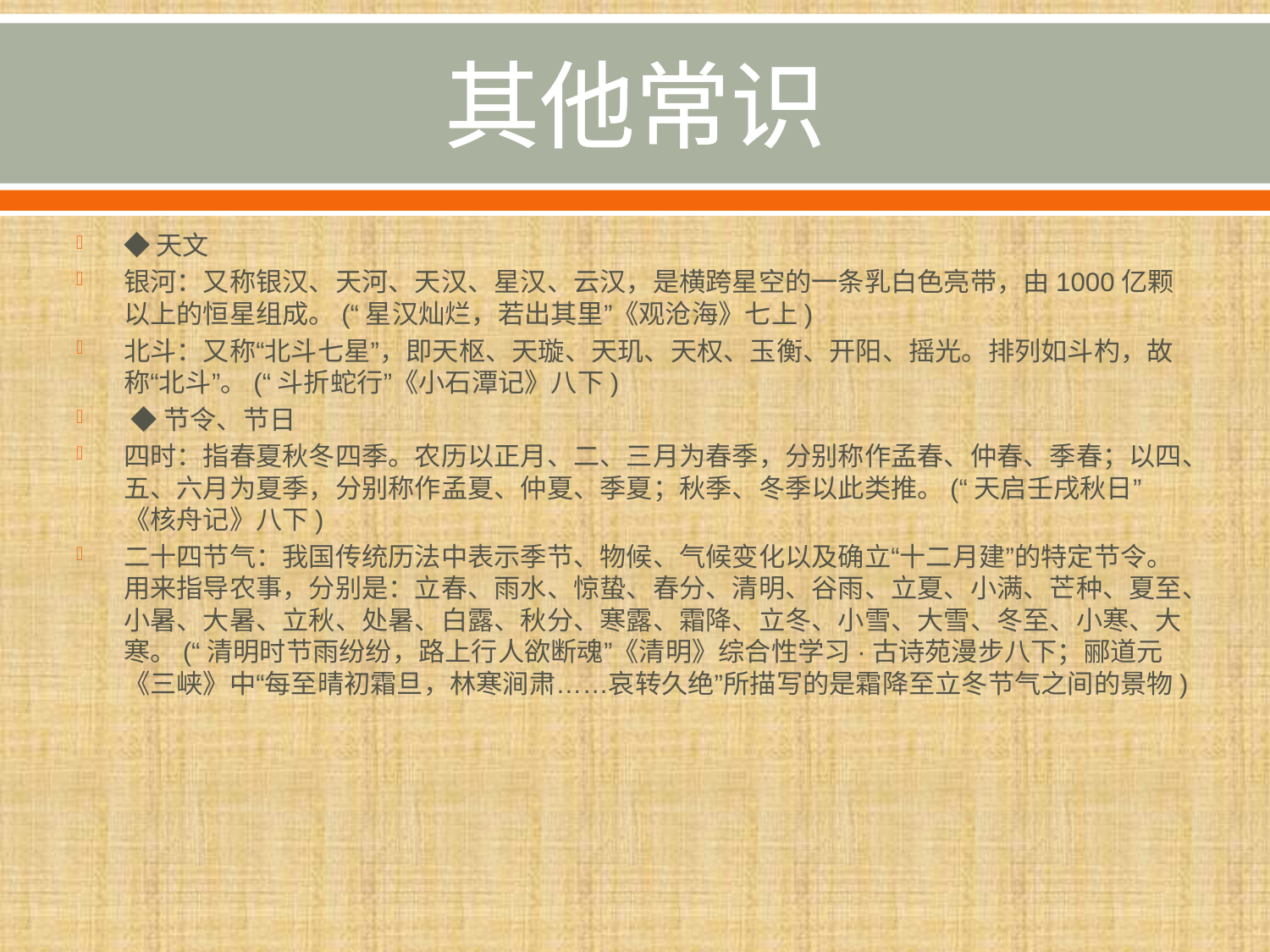

# 其他常识
◆天文
银河：又称银汉、天河、天汉、星汉、云汉，是横跨星空的一条乳白色亮带，由1000亿颗以上的恒星组成。(“星汉灿烂，若出其里”《观沧海》七上)
北斗：又称“北斗七星”，即天枢、天璇、天玑、天权、玉衡、开阳、摇光。排列如斗杓，故称“北斗”。(“斗折蛇行”《小石潭记》八下)
 ◆节令、节日
四时：指春夏秋冬四季。农历以正月、二、三月为春季，分别称作孟春、仲春、季春；以四、五、六月为夏季，分别称作孟夏、仲夏、季夏；秋季、冬季以此类推。(“天启壬戌秋日”《核舟记》八下)
二十四节气：我国传统历法中表示季节、物候、气候变化以及确立“十二月建”的特定节令。用来指导农事，分别是：立春、雨水、惊蛰、春分、清明、谷雨、立夏、小满、芒种、夏至、小暑、大暑、立秋、处暑、白露、秋分、寒露、霜降、立冬、小雪、大雪、冬至、小寒、大寒。(“清明时节雨纷纷，路上行人欲断魂”《清明》综合性学习·古诗苑漫步八下；郦道元《三峡》中“每至晴初霜旦，林寒涧肃……哀转久绝”所描写的是霜降至立冬节气之间的景物)